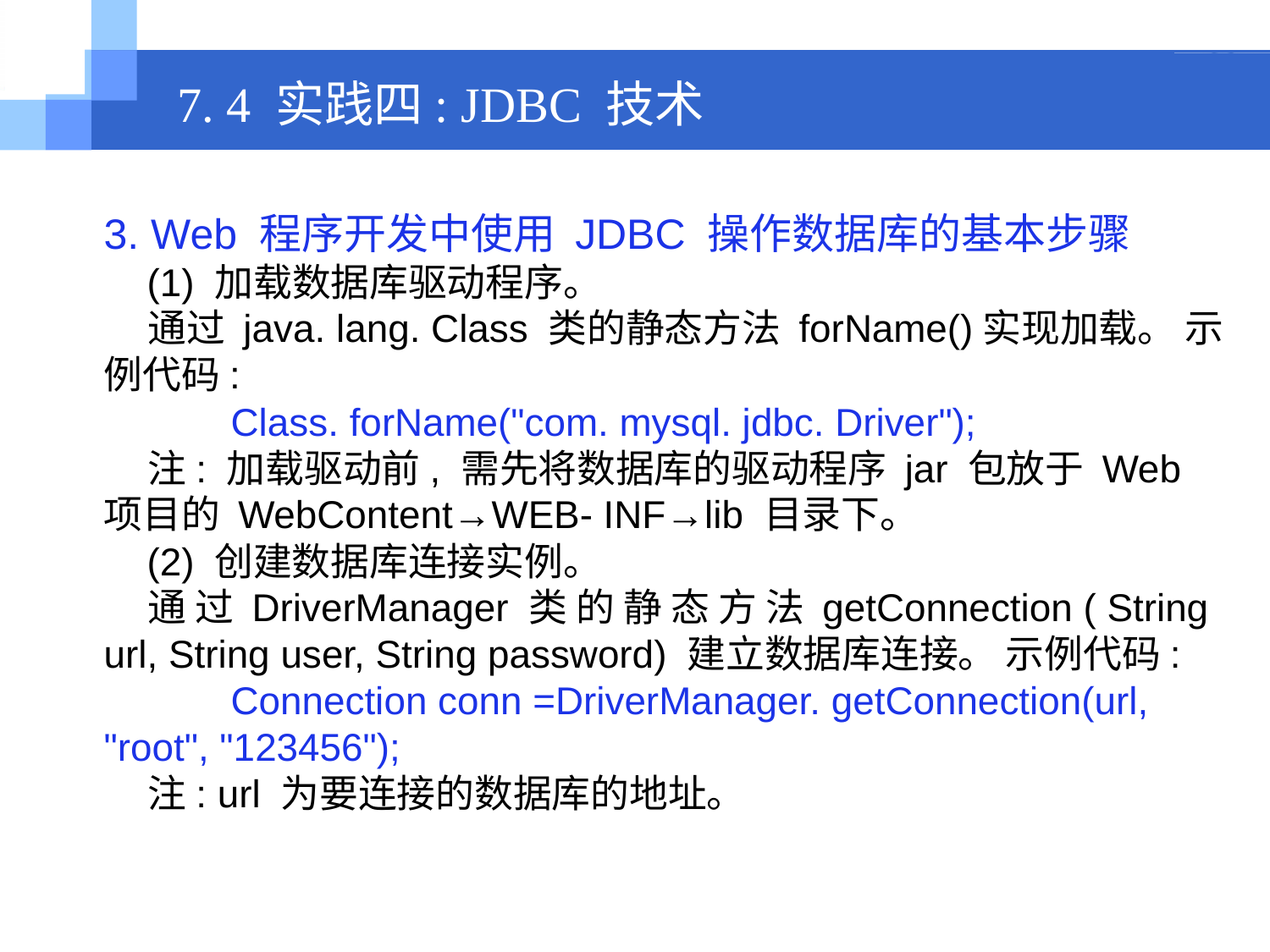

7. 4 实践四: JDBC 技术
3. Web 程序开发中使用 JDBC 操作数据库的基本步骤
    (1) 加载数据库驱动程序。
    通过 java. lang. Class 类的静态方法 forName()实现加载。 示例代码:
 	Class. forName("com. mysql. jdbc. Driver");
    注: 加载驱动前, 需先将数据库的驱动程序 jar 包放于 Web 项目的 WebContent→WEB- INF→lib 目录下。
    (2) 创建数据库连接实例。
    通 过 DriverManager 类 的 静 态 方 法 getConnection ( String url, String user, String password) 建立数据库连接。 示例代码: 	Connection conn =DriverManager. getConnection(url, "root", "123456");
    注: url 为要连接的数据库的地址。